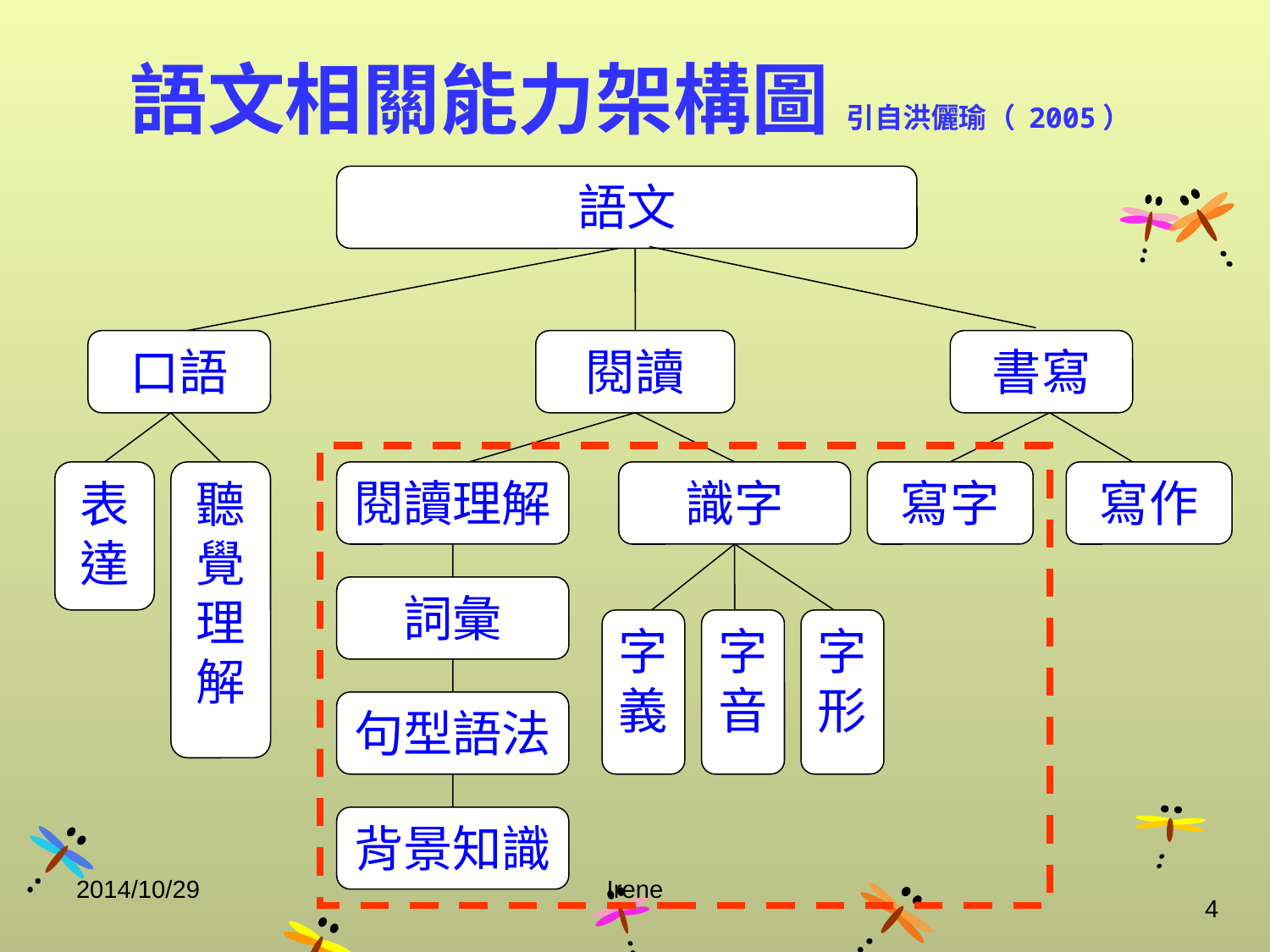

# 語文相關能力架構圖 引自洪儷瑜（ 2005）
語文

口語
閱讀
書寫

表達
聽覺理解
閱讀理解
識字
寫字
寫作

詞彙
字義
字音
字形

句型語法

背景知識
2014/10/29
Irene